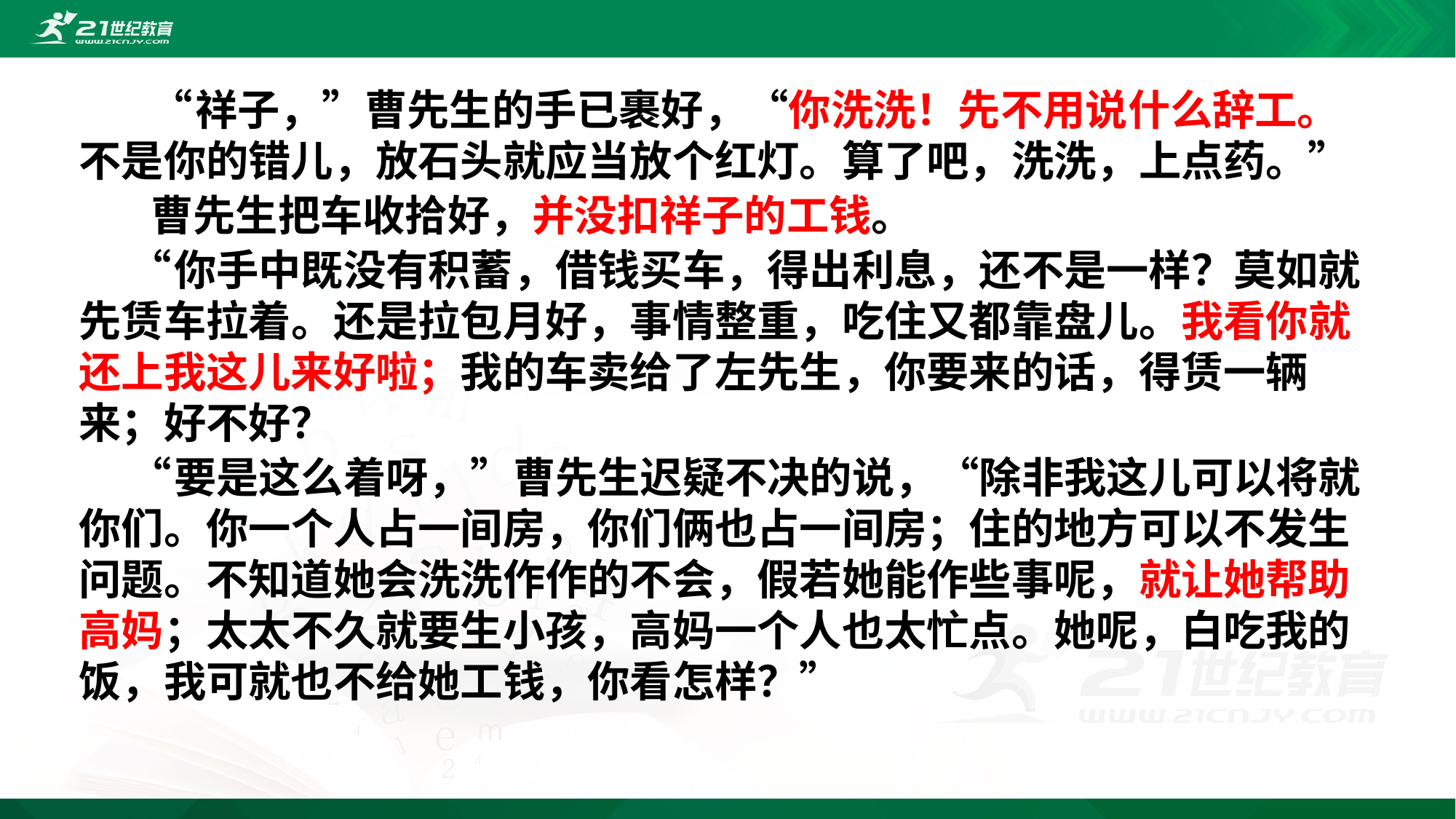

“祥子，”曹先生的手已裹好，“你洗洗！先不用说什么辞工。不是你的错儿，放石头就应当放个红灯。算了吧，洗洗，上点药。”
          曹先生把车收拾好，并没扣祥子的工钱。
        “你手中既没有积蓄，借钱买车，得出利息，还不是一样？莫如就先赁车拉着。还是拉包月好，事情整重，吃住又都靠盘儿。我看你就还上我这儿来好啦；我的车卖给了左先生，你要来的话，得赁一辆来；好不好？
        “要是这么着呀，”曹先生迟疑不决的说，“除非我这儿可以将就你们。你一个人占一间房，你们俩也占一间房；住的地方可以不发生问题。不知道她会洗洗作作的不会，假若她能作些事呢，就让她帮助高妈；太太不久就要生小孩，高妈一个人也太忙点。她呢，白吃我的饭，我可就也不给她工钱，你看怎样？”